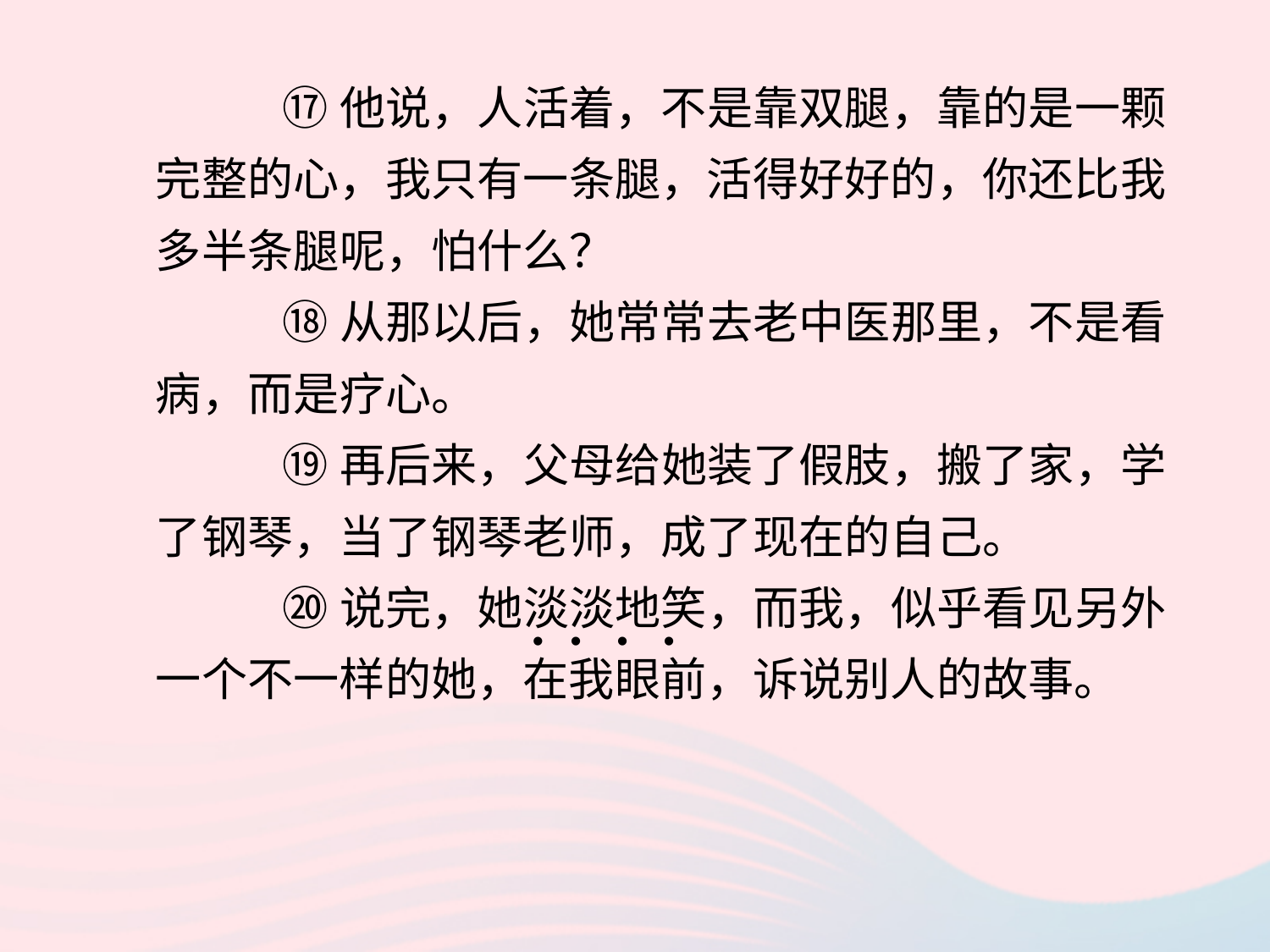

⑰他说，人活着，不是靠双腿，靠的是一颗完整的心，我只有一条腿，活得好好的，你还比我多半条腿呢，怕什么？
	⑱从那以后，她常常去老中医那里，不是看病，而是疗心。
	⑲再后来，父母给她装了假肢，搬了家，学了钢琴，当了钢琴老师，成了现在的自己。
	⑳说完，她淡淡地笑，而我，似乎看见另外一个不一样的她，在我眼前，诉说别人的故事。
•   •    •    •